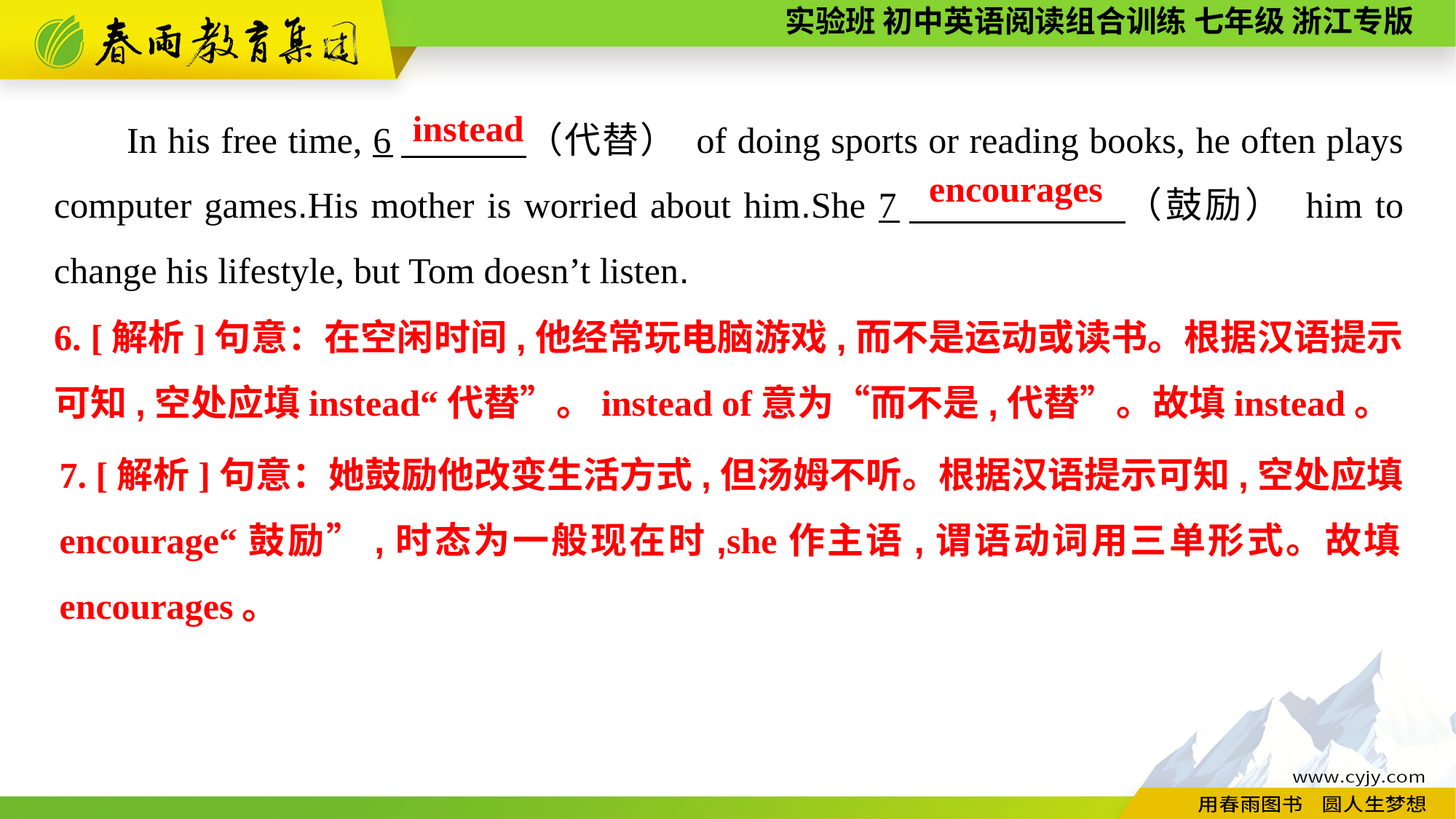

In his free time, 6　         （代替） of doing sports or reading books, he often plays computer games.His mother is worried about him.She 7　               （鼓励） him to change his lifestyle, but Tom doesn’t listen.
instead
encourages
6. [解析]句意：在空闲时间,他经常玩电脑游戏,而不是运动或读书。根据汉语提示可知,空处应填instead“代替”。instead of意为“而不是,代替”。故填instead。
7. [解析]句意：她鼓励他改变生活方式,但汤姆不听。根据汉语提示可知,空处应填encourage“鼓励”,时态为一般现在时,she作主语,谓语动词用三单形式。故填encourages。